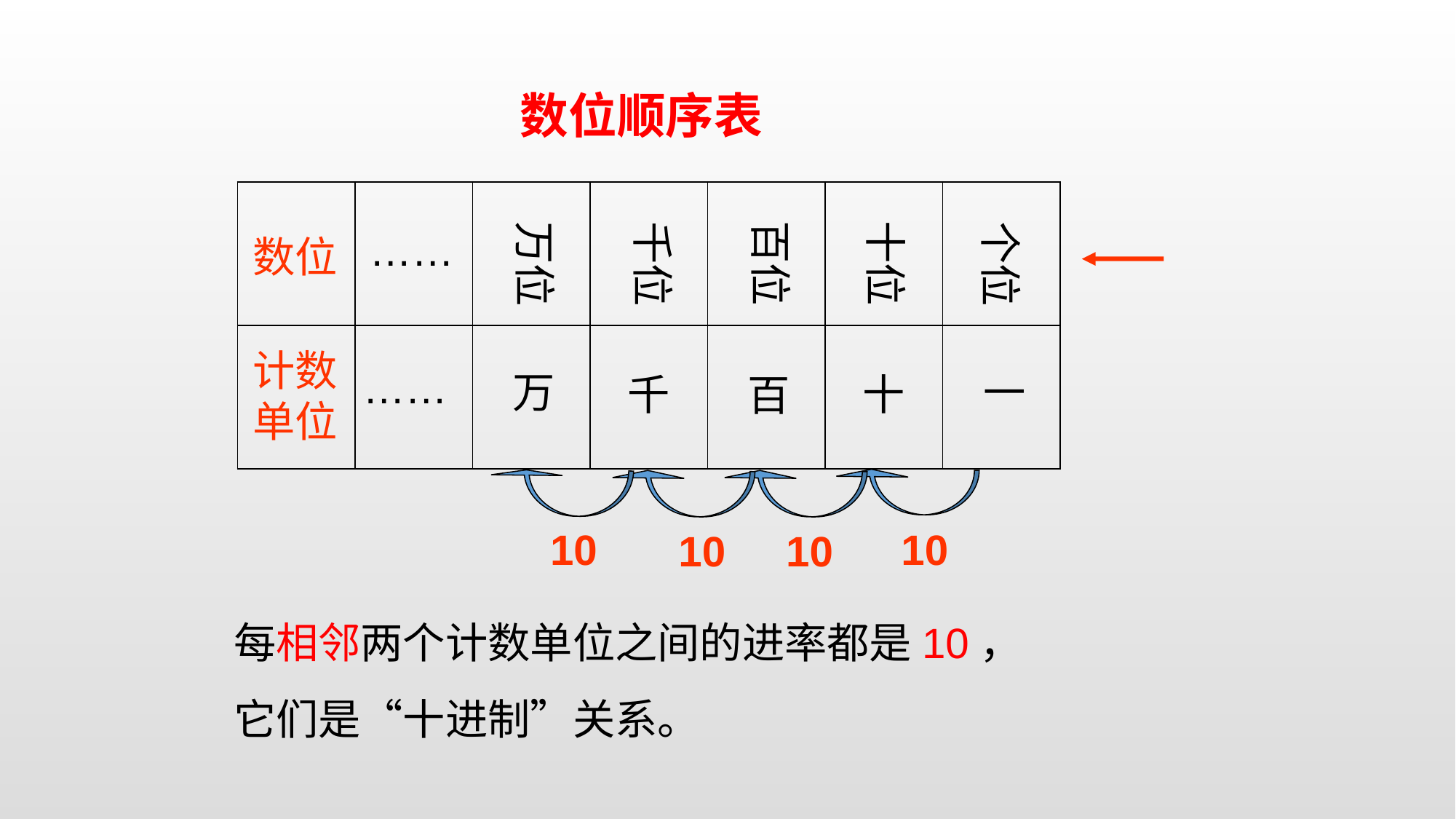

数位顺序表
|  |  |  |  |  |  |  |
| --- | --- | --- | --- | --- | --- | --- |
|  |  |  |  |  |  |  |
百位
十位
万位
个位
千位
……
数位

计数单位
……
万
一
十
千
百

10
10
10
10
每相邻两个计数单位之间的进率都是10，
它们是“十进制”关系。